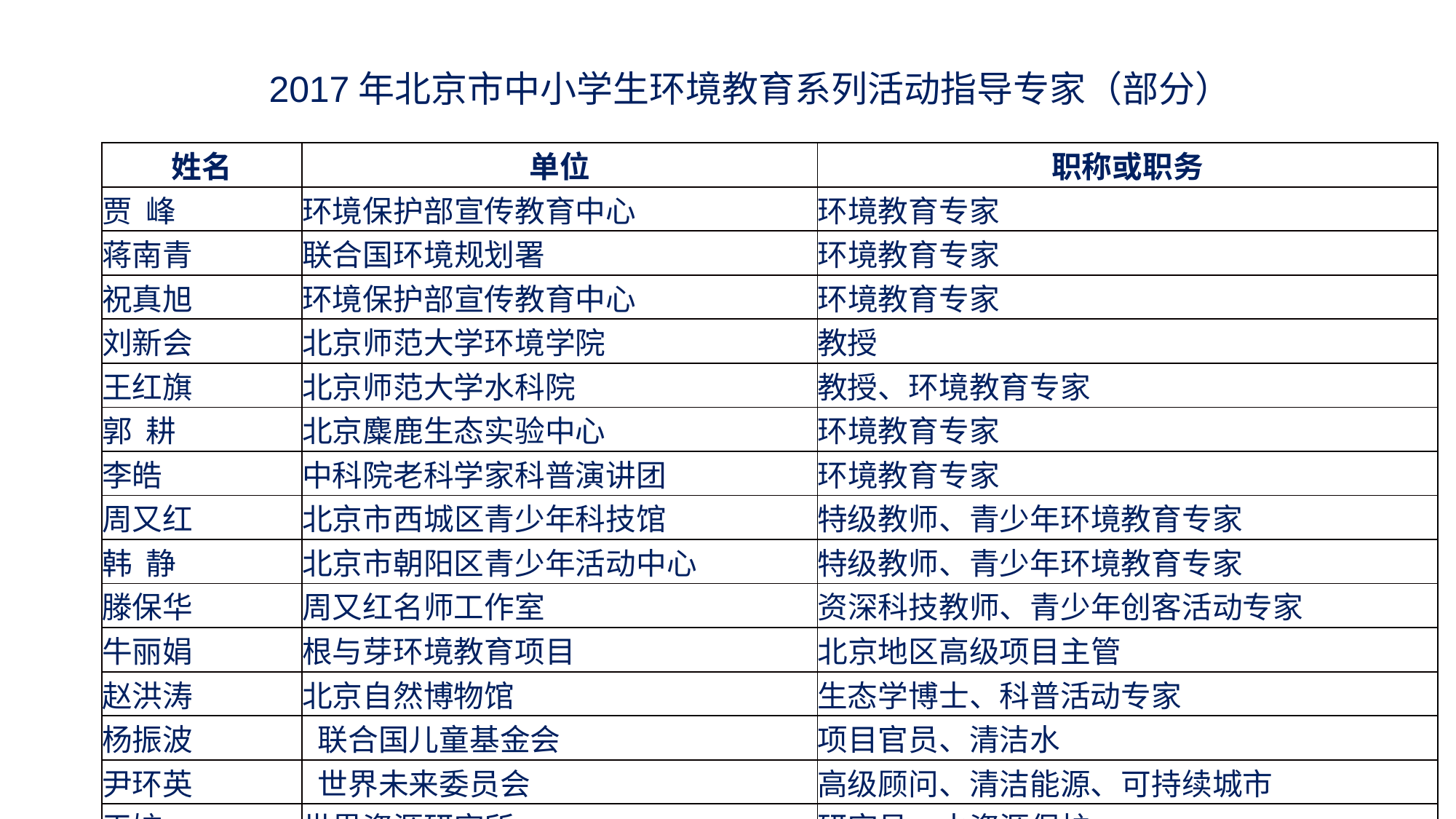

2017年北京市中小学生环境教育系列活动指导专家（部分）
| 姓名 | 单位 | 职称或职务 |
| --- | --- | --- |
| 贾 峰 | 环境保护部宣传教育中心 | 环境教育专家 |
| 蒋南青 | 联合国环境规划署 | 环境教育专家 |
| 祝真旭 | 环境保护部宣传教育中心 | 环境教育专家 |
| 刘新会 | 北京师范大学环境学院 | 教授 |
| 王红旗 | 北京师范大学水科院 | 教授、环境教育专家 |
| 郭 耕 | 北京麋鹿生态实验中心 | 环境教育专家 |
| 李皓 | 中科院老科学家科普演讲团 | 环境教育专家 |
| 周又红 | 北京市西城区青少年科技馆 | 特级教师、青少年环境教育专家 |
| 韩 静 | 北京市朝阳区青少年活动中心 | 特级教师、青少年环境教育专家 |
| 滕保华 | 周又红名师工作室 | 资深科技教师、青少年创客活动专家 |
| 牛丽娟 | 根与芽环境教育项目 | 北京地区高级项目主管 |
| 赵洪涛 | 北京自然博物馆 | 生态学博士、科普活动专家 |
| 杨振波 | 联合国儿童基金会 | 项目官员、清洁水 |
| 尹环英 | 世界未来委员会 | 高级顾问、清洁能源、可持续城市 |
| 王姣 | 世界资源研究所 | 研究员、水资源保护 |